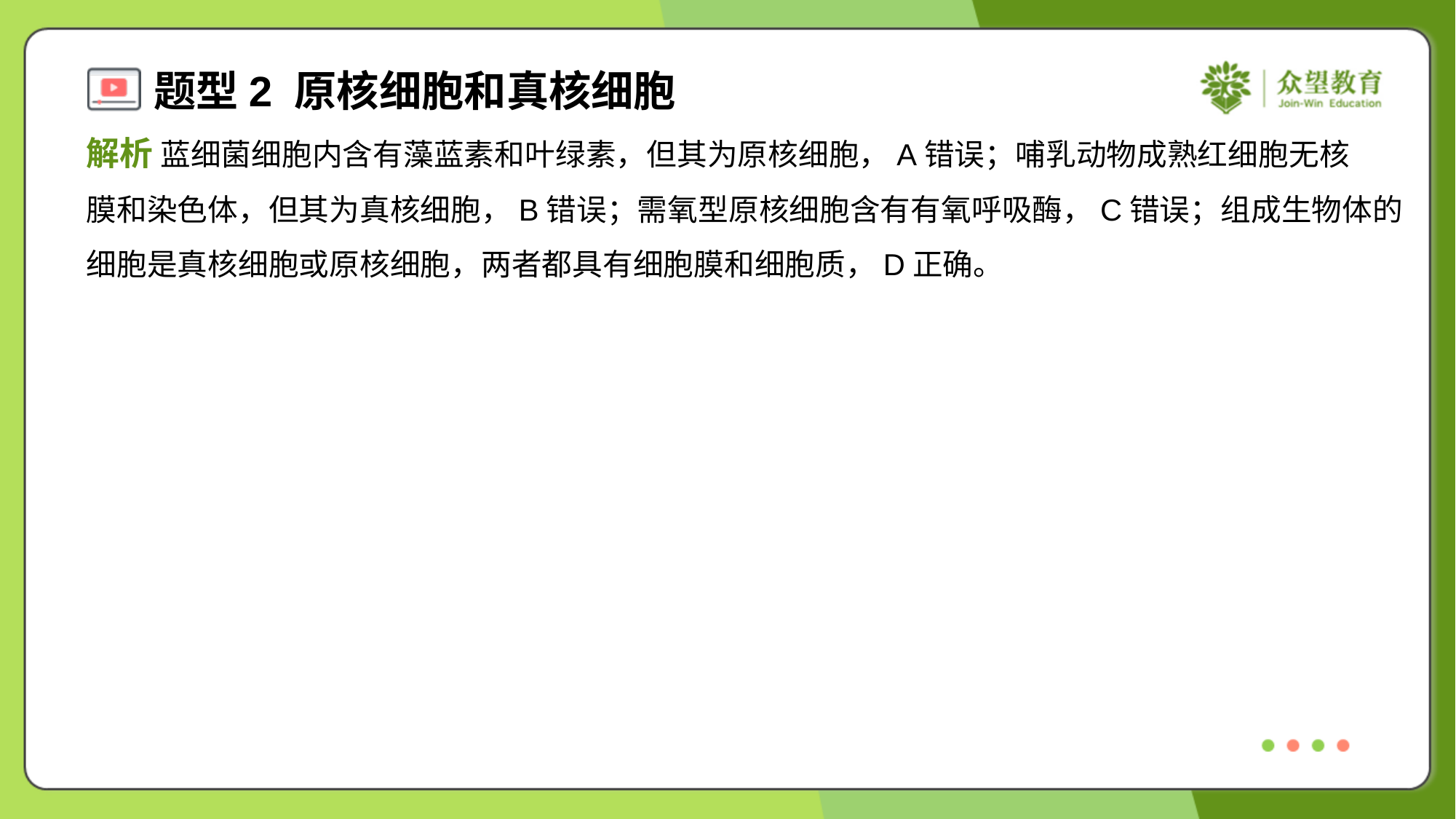

解析 蓝细菌细胞内含有藻蓝素和叶绿素，但其为原核细胞，A错误；哺乳动物成熟红细胞无核
膜和染色体，但其为真核细胞，B错误；需氧型原核细胞含有有氧呼吸酶，C错误；组成生物体的
细胞是真核细胞或原核细胞，两者都具有细胞膜和细胞质，D正确。